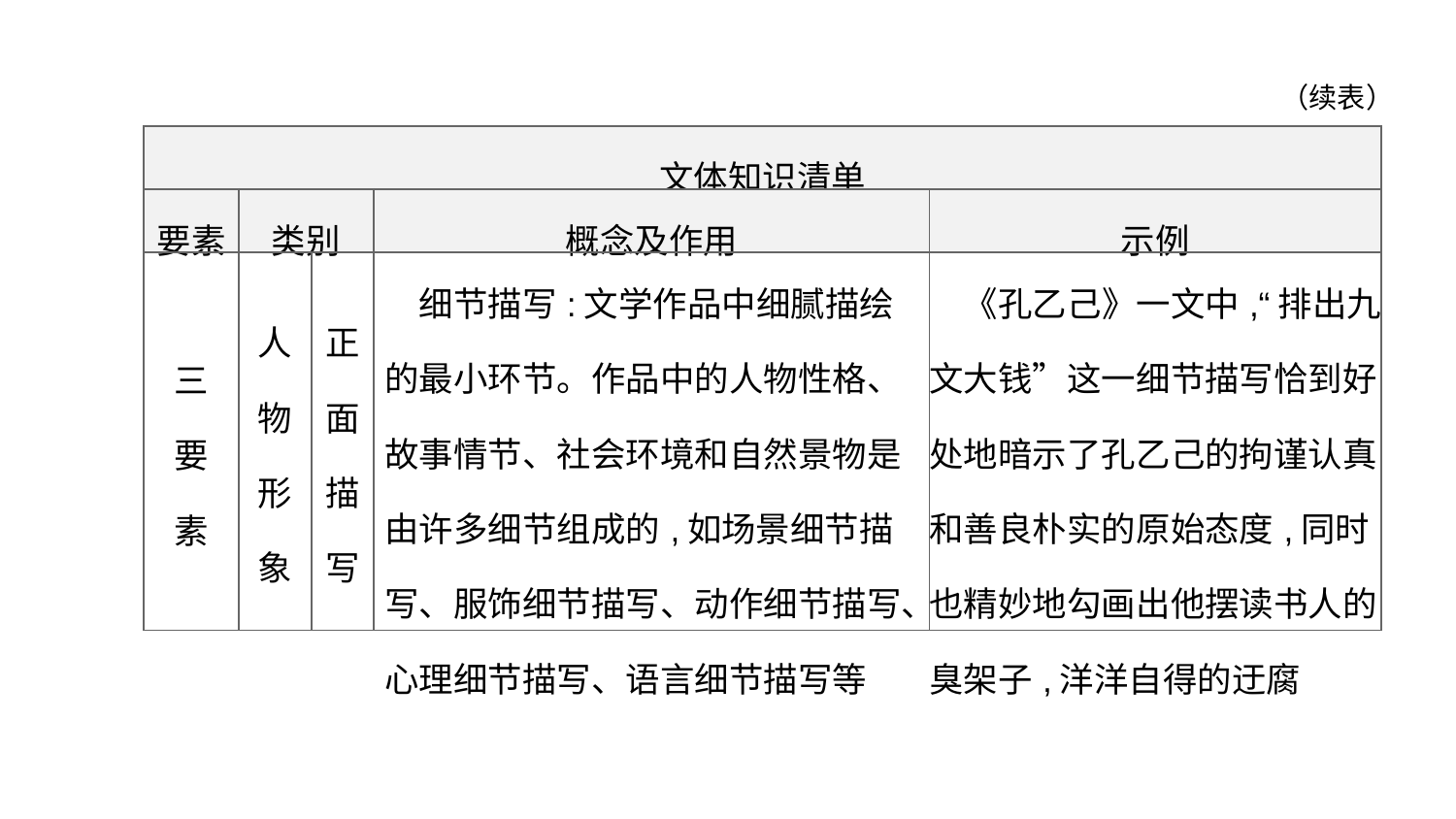

（续表）
| 文体知识清单 |  |  |  |  |
| --- | --- | --- | --- | --- |
| 要素 | 类别 |  | 概念及作用 | 示例 |
| 三 要 素 | 人 物 形 象 | 正 面 描 写 | 细节描写:文学作品中细腻描绘的最小环节。作品中的人物性格、故事情节、社会环境和自然景物是由许多细节组成的,如场景细节描写、服饰细节描写、动作细节描写、心理细节描写、语言细节描写等 | 《孔乙己》一文中,“排出九文大钱”这一细节描写恰到好处地暗示了孔乙己的拘谨认真和善良朴实的原始态度,同时也精妙地勾画出他摆读书人的臭架子,洋洋自得的迂腐 |